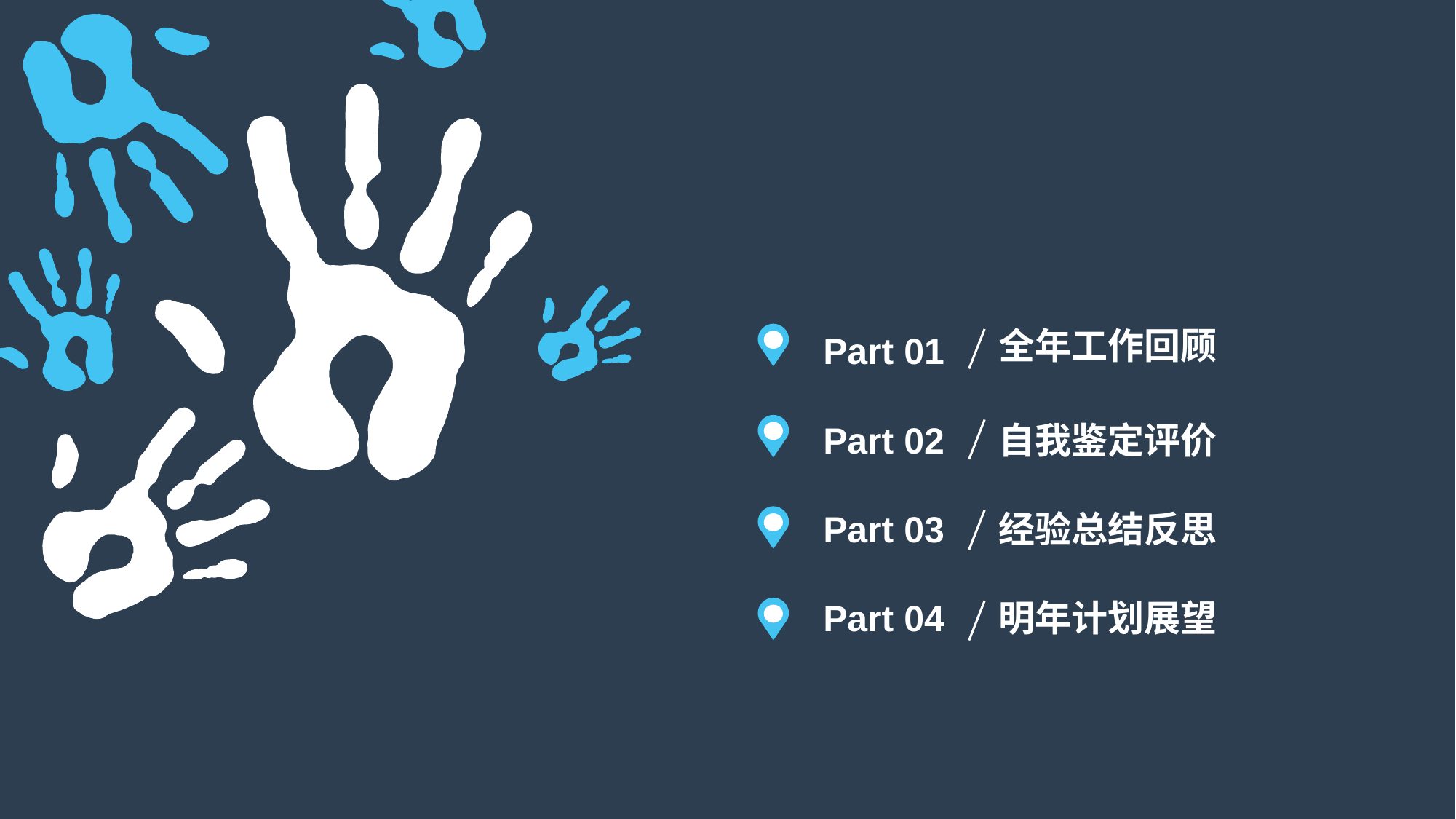

全年工作回顾
Part 01
Part 02
自我鉴定评价
Part 03
经验总结反思
Part 04
明年计划展望